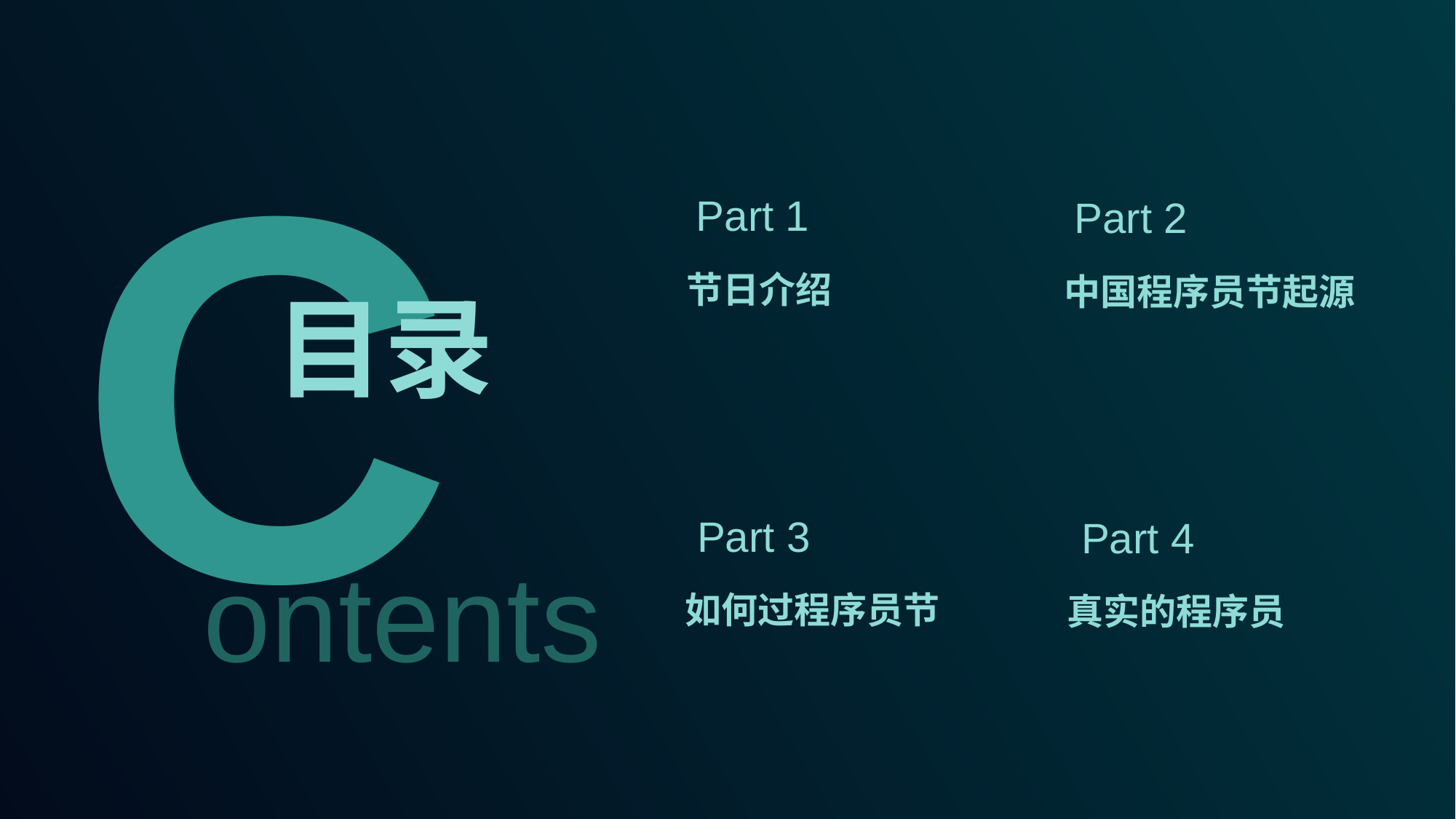

C
目录
ontents
Part 1

Part 2

节日介绍

中国程序员节起源

Part 3
Part 4

如何过程序员节
真实的程序员